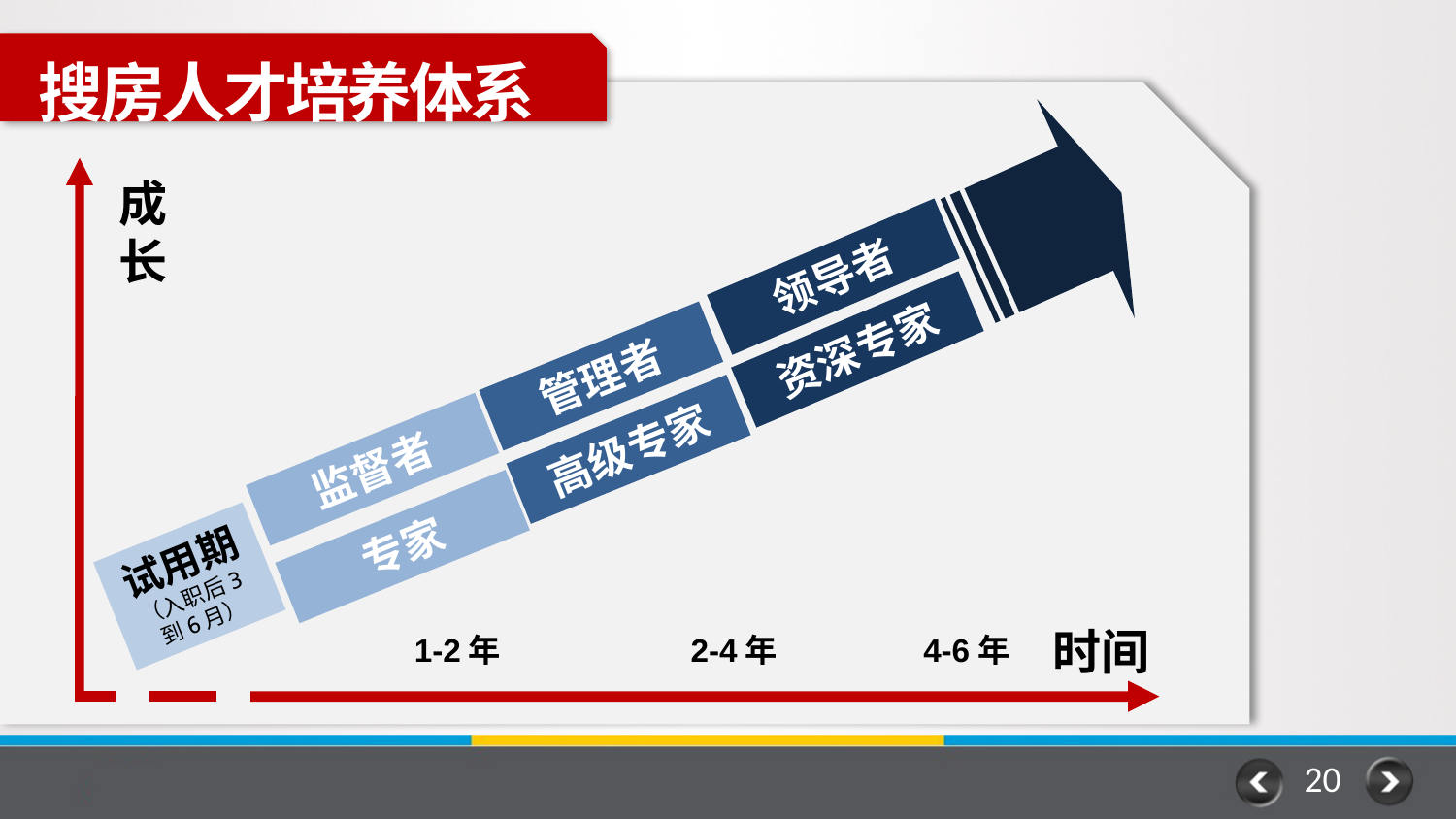

搜房人才培养体系

领导者
资深专家
管理者
高级专家
监督者
专家
试用期
（入职后3到6月）

成
长
时间
1-2年                         2-4年                   4-6年

20